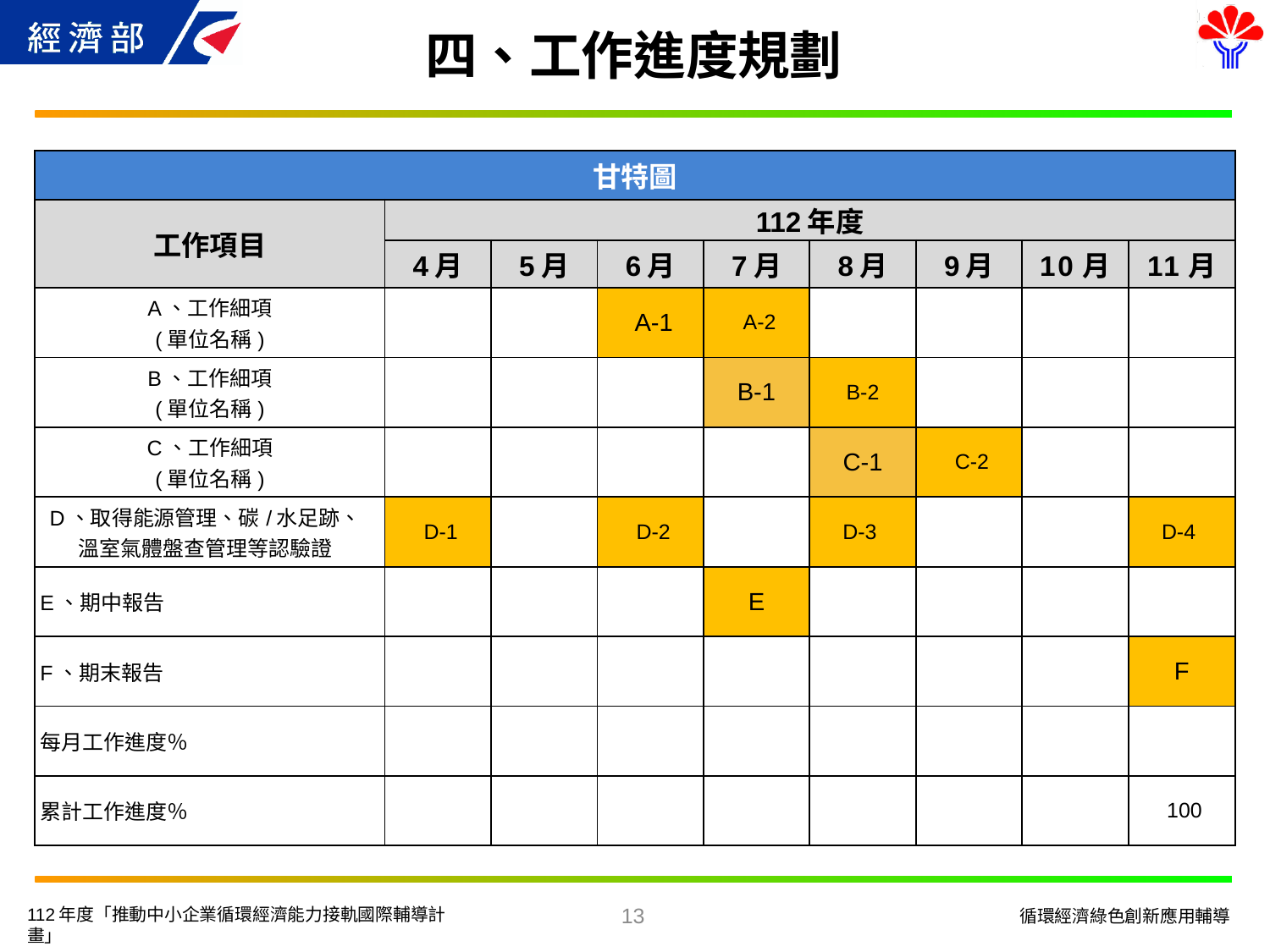

# 四、工作進度規劃
| 甘特圖 |  |  |  |  |  |  |  |  |
| --- | --- | --- | --- | --- | --- | --- | --- | --- |
| 工作項目 | 112年度 |  |  |  |  |  |  |  |
|  | 4月 | 5月 | 6月 | 7月 | 8月 | 9月 | 10月 | 11月 |
| A、工作細項 (單位名稱) |  |  | A-1 | A-2 |  |  |  |  |
| B、工作細項 (單位名稱) |  |  |  | B-1 | B-2 |  |  |  |
| C、工作細項 (單位名稱) |  |  |  |  | C-1 | C-2 |  |  |
| D、取得能源管理、碳/水足跡、溫室氣體盤查管理等認驗證 | D-1 |  | D-2 |  | D-3 |  |  | D-4 |
| E、期中報告 |  |  |  | E |  |  |  |  |
| F、期末報告 |  |  |  |  |  |  |  | F |
| 每月工作進度％ |  |  |  |  |  |  |  |  |
| 累計工作進度％ |  |  |  |  |  |  |  | 100 |
13